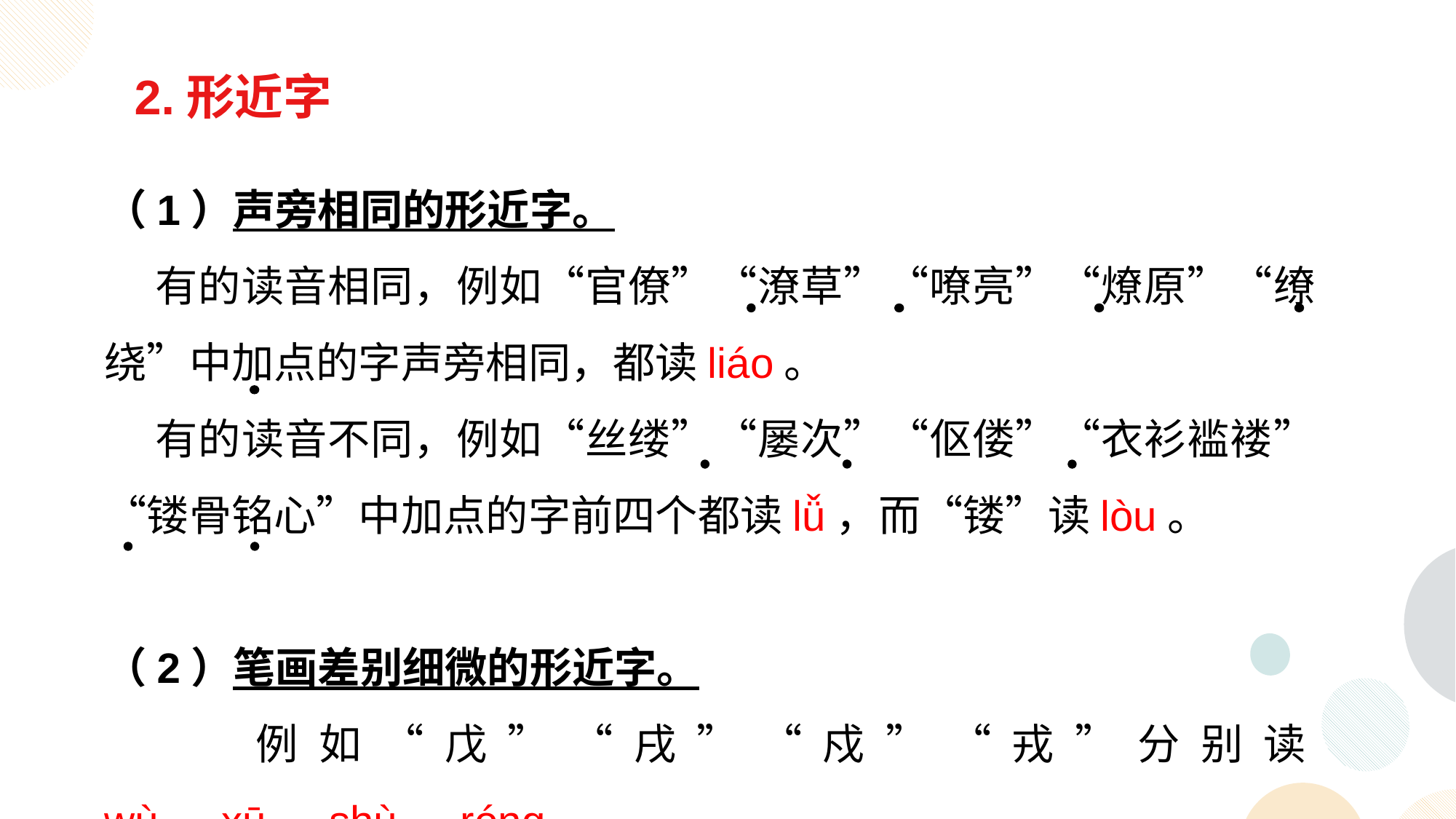

2.形近字

（1）声旁相同的形近字。
    有的读音相同，例如“官僚”“潦草”“嘹亮”“燎原”“缭绕”中加点的字声旁相同，都读liáo。
    有的读音不同，例如“丝缕”“屡次”“伛偻”“衣衫褴褛”“镂骨铭心”中加点的字前四个都读lǚ，而“镂”读lòu。

（2）笔画差别细微的形近字。
    例如“戊”“戌”“戍”“戎”分别读wù、xū、shù、rónɡ。